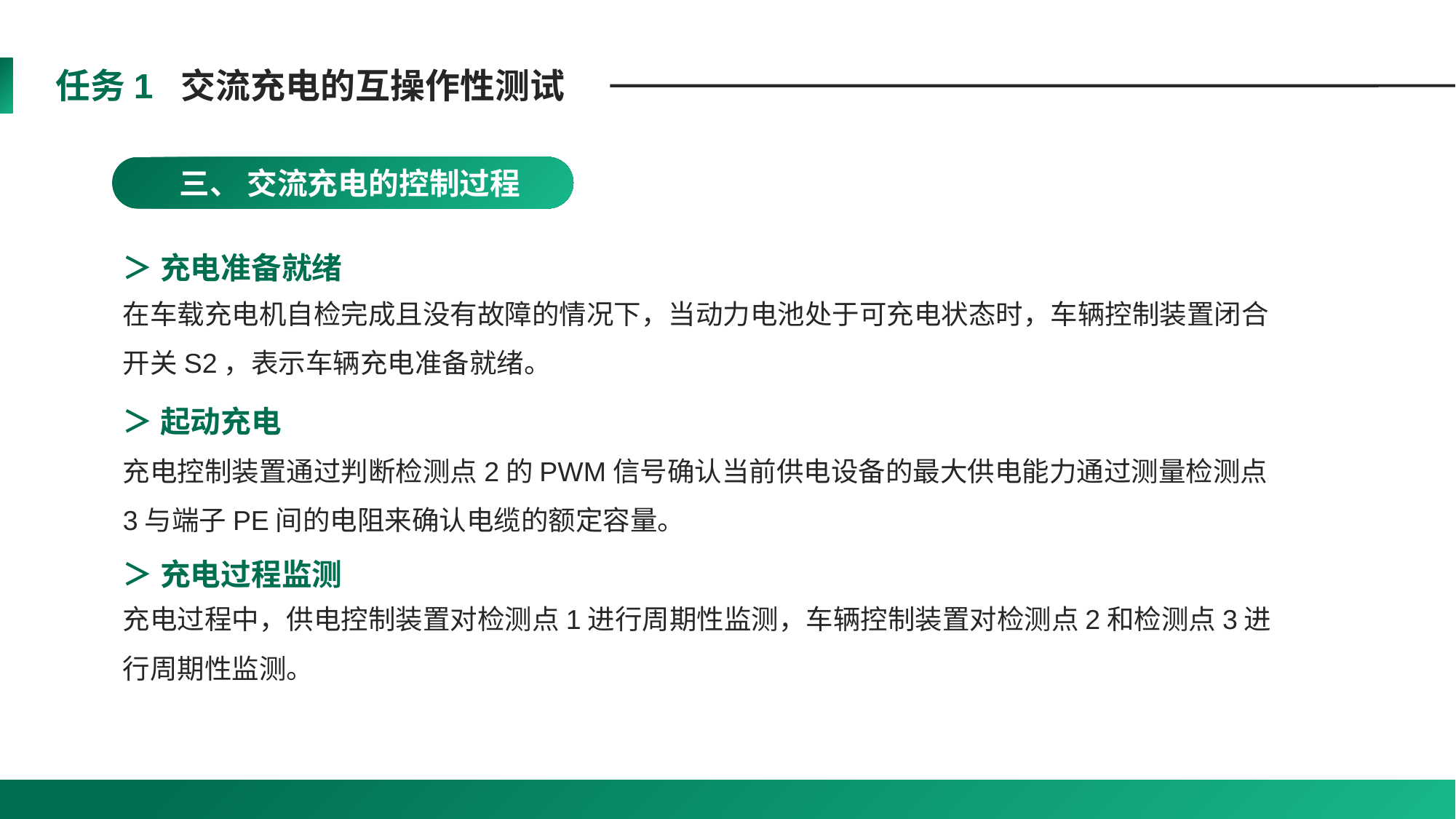

任务1  交流充电的互操作性测试

 三、 交流充电的控制过程
＞ 充电准备就绪
在车载充电机自检完成且没有故障的情况下，当动力电池处于可充电状态时，车辆控制装置闭合开关S2，表示车辆充电准备就绪。
＞ 起动充电
充电控制装置通过判断检测点2的PWM信号确认当前供电设备的最大供电能力通过测量检测点3与端子PE间的电阻来确认电缆的额定容量。
＞ 充电过程监测
充电过程中，供电控制装置对检测点1进行周期性监测，车辆控制装置对检测点2和检测点3进行周期性监测。